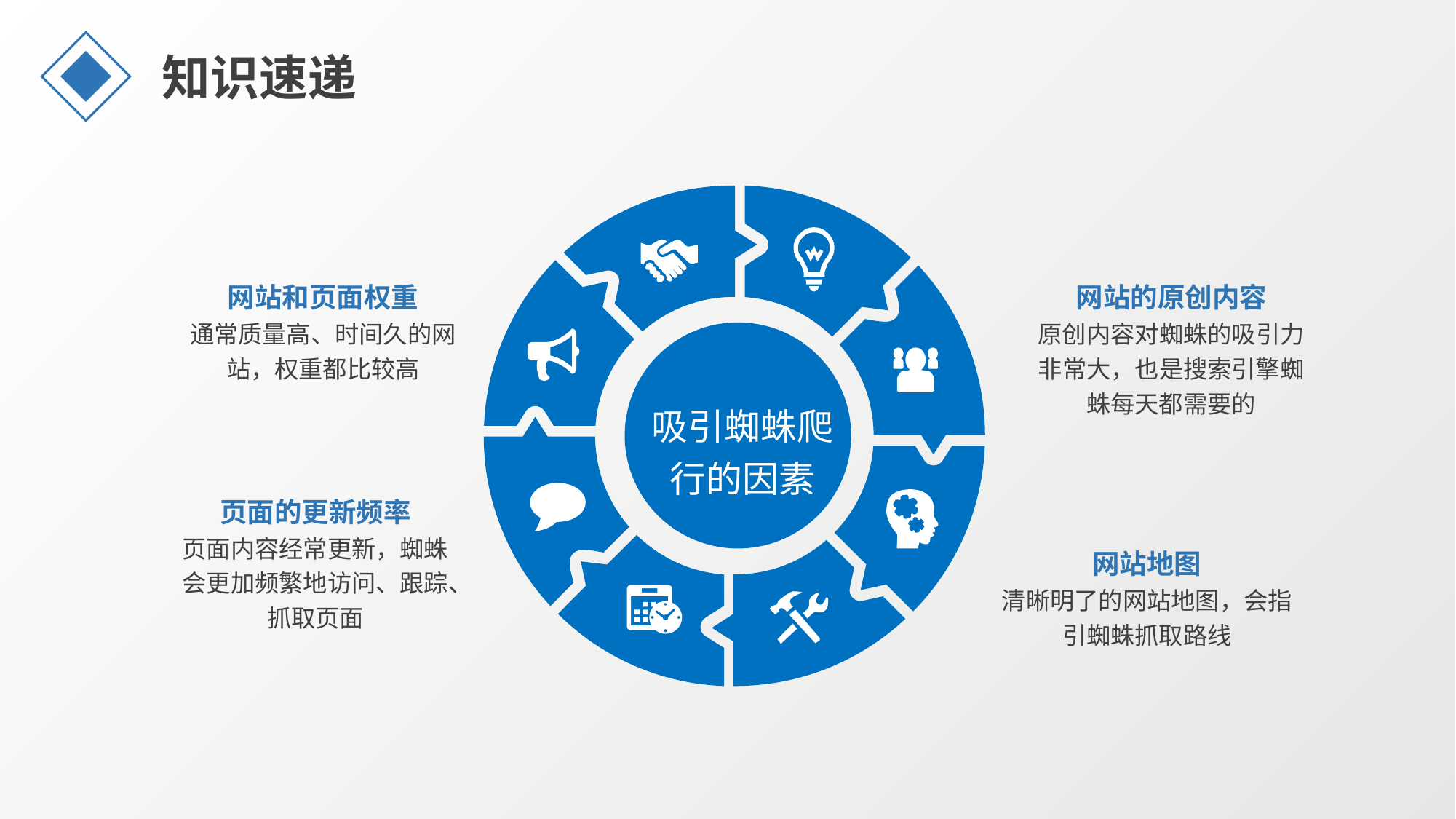

知识速递

网站的原创内容
原创内容对蜘蛛的吸引力非常大，也是搜索引擎蜘蛛每天都需要的
网站和页面权重
通常质量高、时间久的网站，权重都比较高

吸引蜘蛛爬行的因素

页面的更新频率
页面内容经常更新，蜘蛛会更加频繁地访问、跟踪、抓取页面

网站地图
清晰明了的网站地图，会指引蜘蛛抓取路线